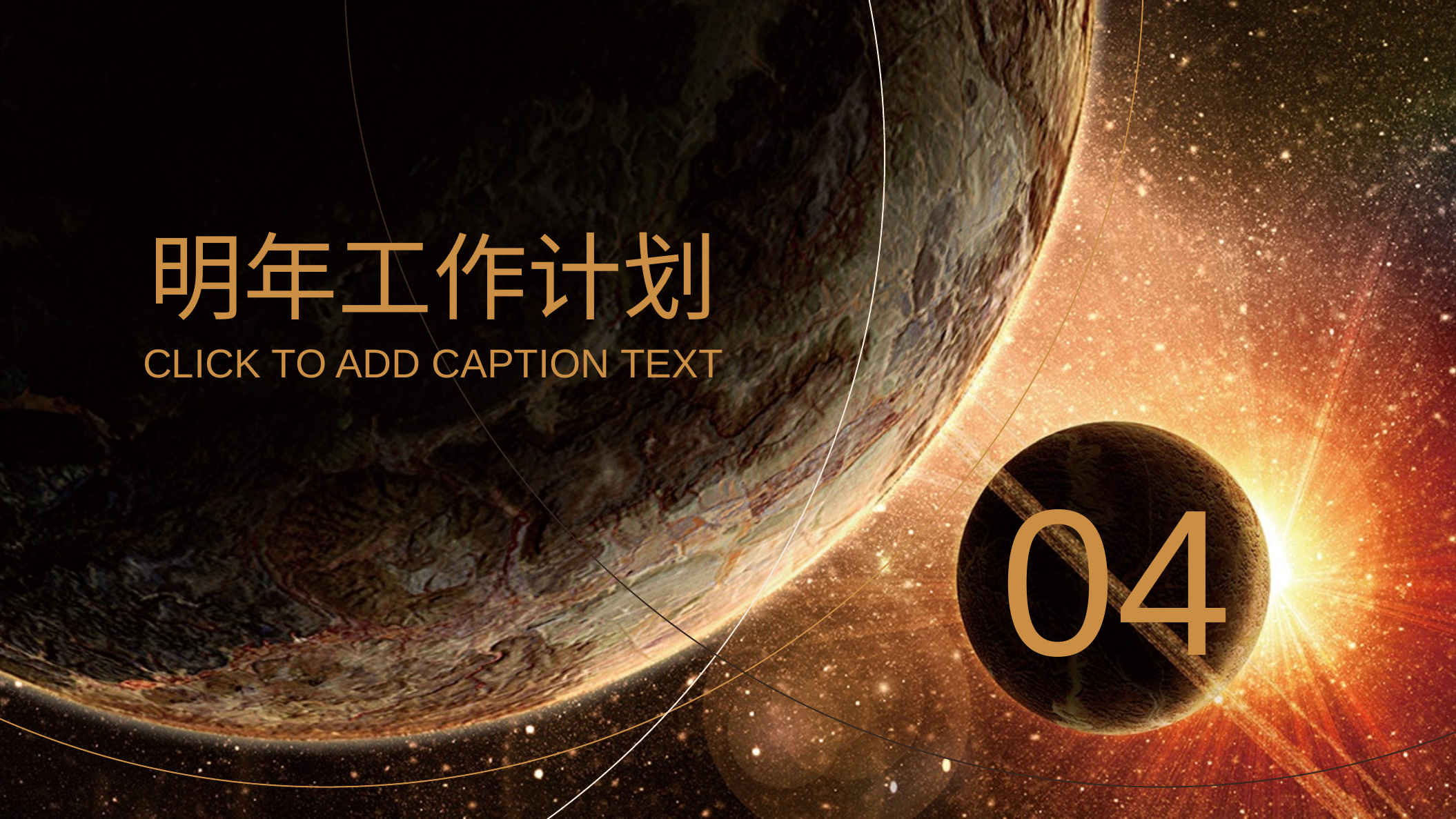

明年工作计划
CLICK TO ADD CAPTION TEXT
04